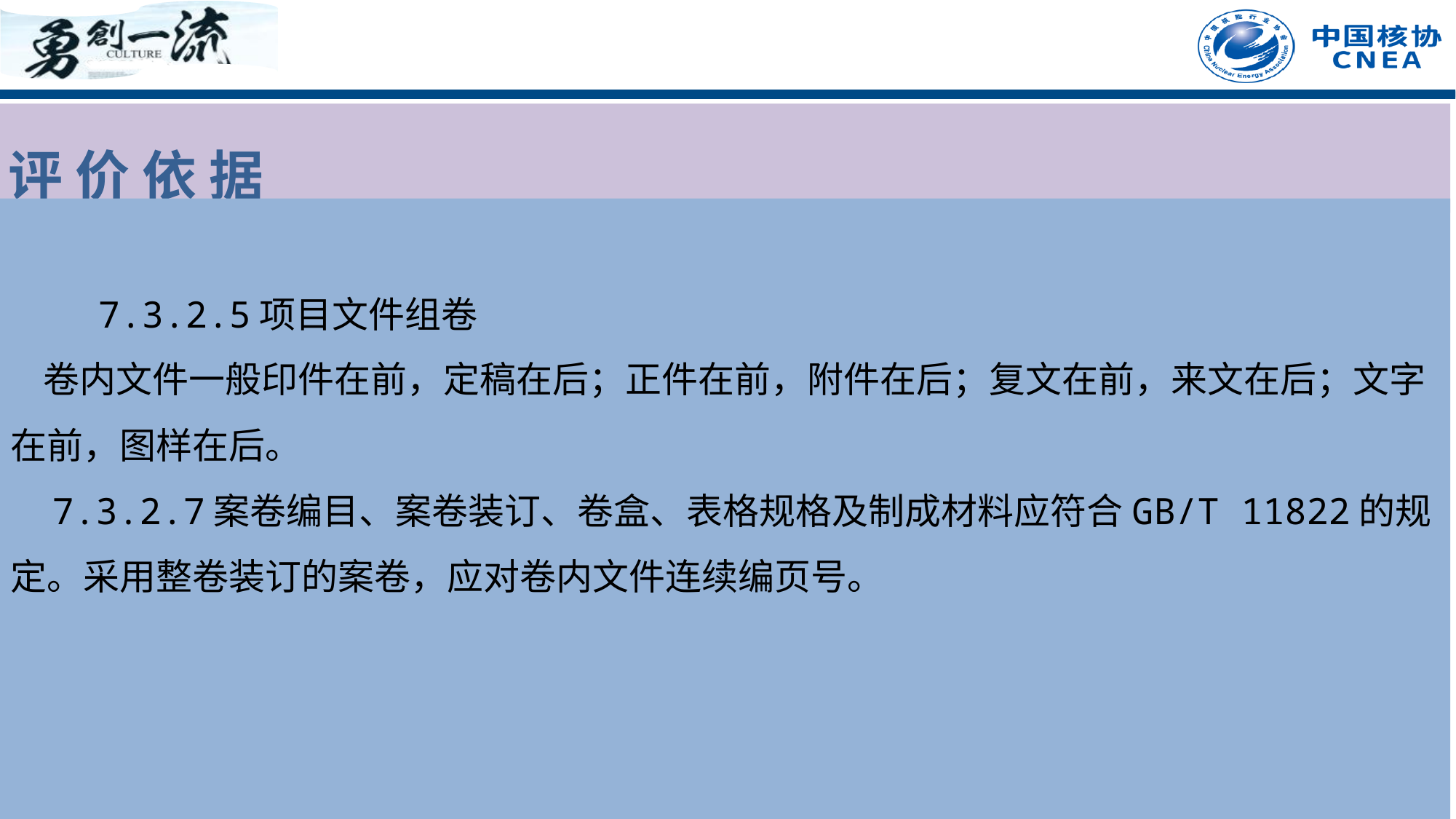

评 价 依 据
    7.3.2.5项目文件组卷
    卷内文件一般印件在前，定稿在后；正件在前，附件在后；复文在前，来文在后；文字在前，图样在后。
    7.3.2.7案卷编目、案卷装订、卷盒、表格规格及制成材料应符合GB/T 11822的规定。采用整卷装订的案卷，应对卷内文件连续编页号。